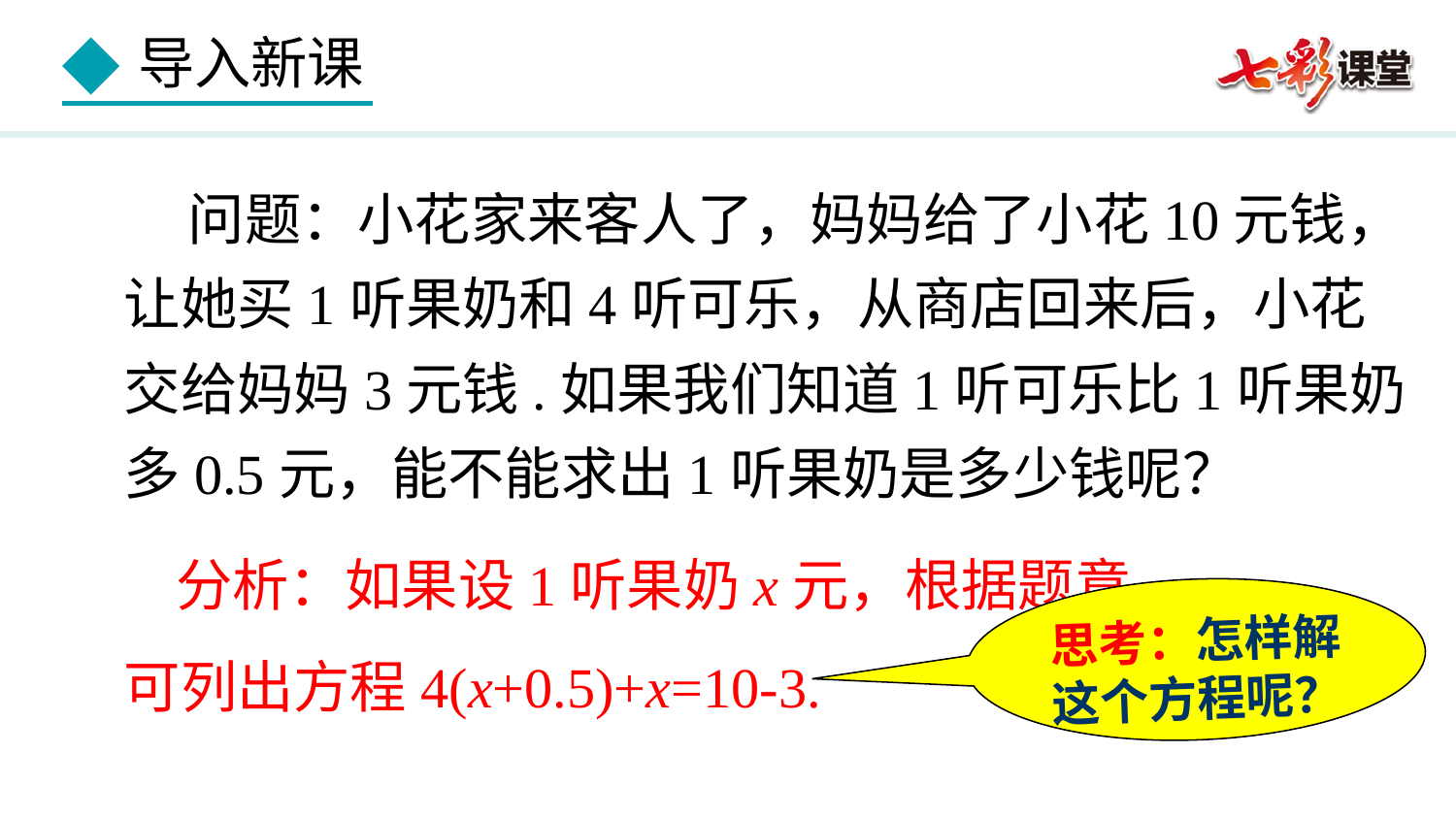

问题：小花家来客人了，妈妈给了小花10元钱，让她买1听果奶和4听可乐，从商店回来后，小花交给妈妈3元钱.如果我们知道1听可乐比1听果奶多0.5元，能不能求出1听果奶是多少钱呢？
   分析：如果设1听果奶x元，根据题意，
可列出方程4(x+0.5)+x=10-3.
思考：怎样解这个方程呢？